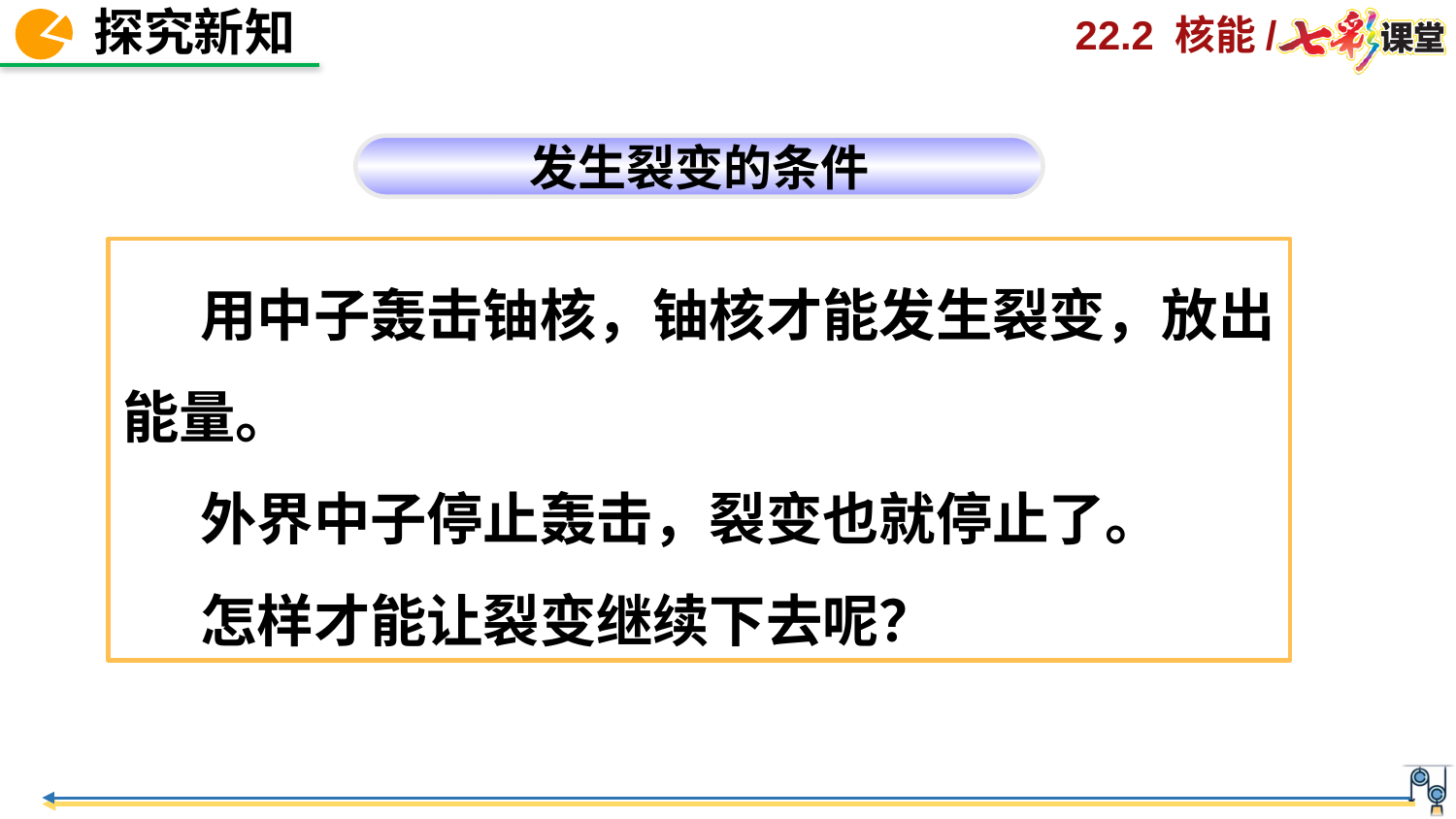

发生裂变的条件
     用中子轰击铀核，铀核才能发生裂变，放出能量。
     外界中子停止轰击，裂变也就停止了。
     怎样才能让裂变继续下去呢？